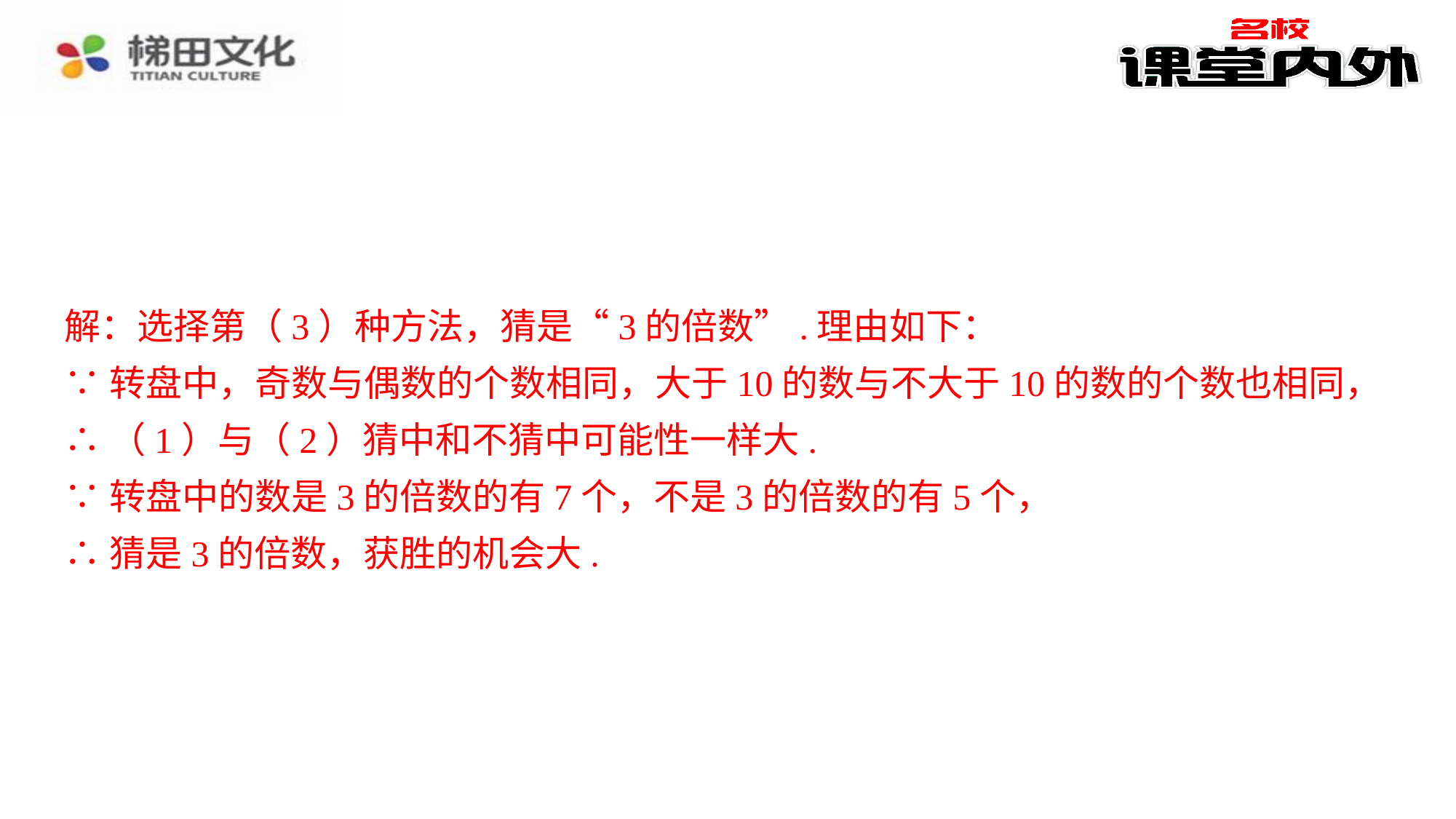

解：选择第（3）种方法，猜是“3的倍数”.理由如下：
解：选择第（3）种方法，猜是“3的倍数”.理由如下：⁠
∵转盘中，奇数与偶数的个数相同，大于10的数与不大于10的数的个数也相同，⁠
∴（1）与（2）猜中和不猜中可能性一样大.⁠
∵转盘中的数是3的倍数的有7个，不是3的倍数的有5个，⁠
∴猜是3的倍数，获胜的机会大.⁠
∵转盘中，奇数与偶数的个数相同，大于10的数与不大于10的数的个数也相同，
∴（1）与（2）猜中和不猜中可能性一样大.
∵转盘中的数是3的倍数的有7个，不是3的倍数的有5个，
∴猜是3的倍数，获胜的机会大.